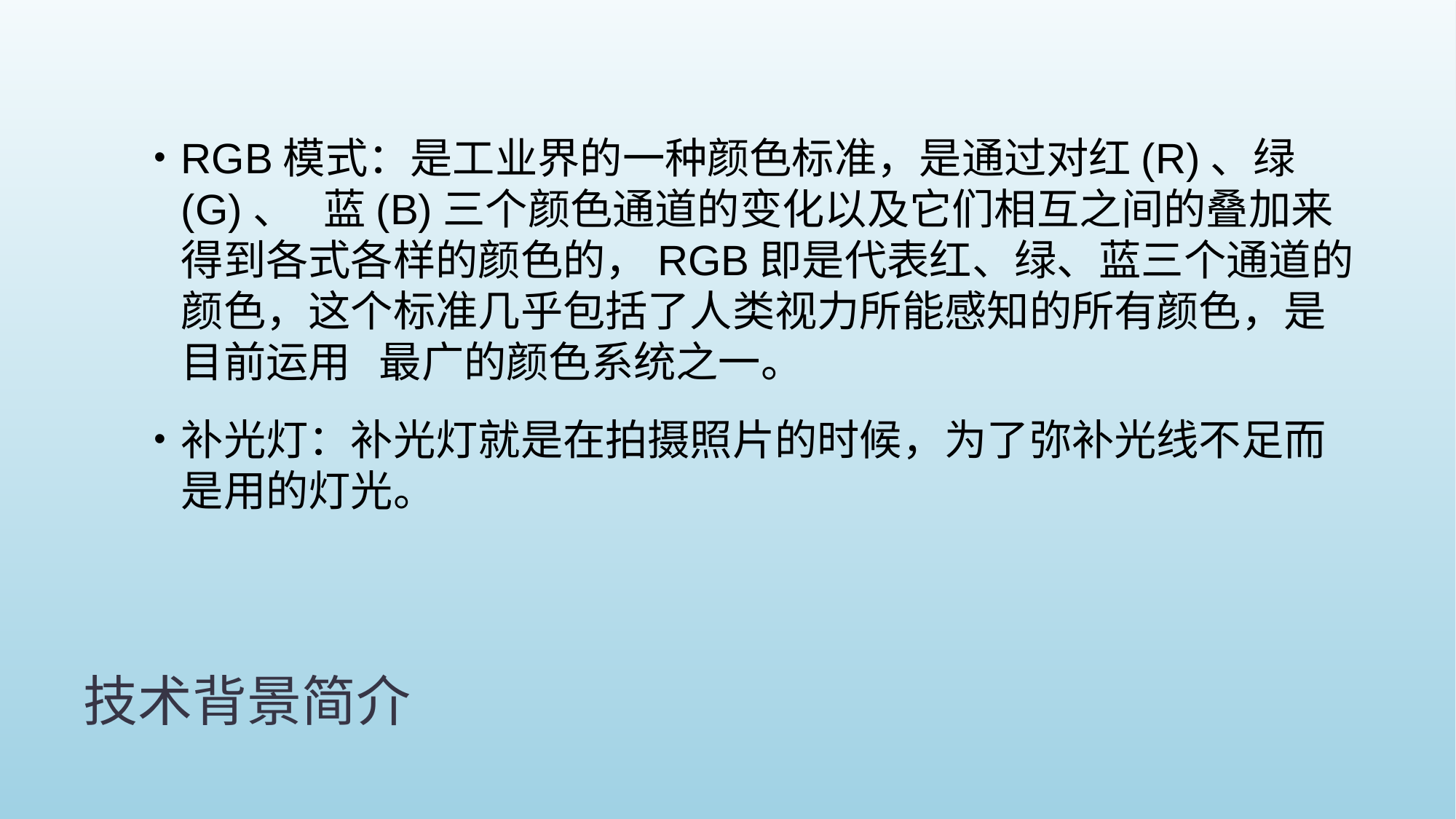

RGB模式：是工业界的一种颜色标准，是通过对红(R)、绿(G)、   蓝(B)三个颜色通道的变化以及它们相互之间的叠加来得到各式各样的颜色的，RGB即是代表红、绿、蓝三个通道的颜色，这个标准几乎包括了人类视力所能感知的所有颜色，是目前运用   最广的颜色系统之一。
补光灯：补光灯就是在拍摄照片的时候，为了弥补光线不足而是用的灯光。

# 技术背景简介